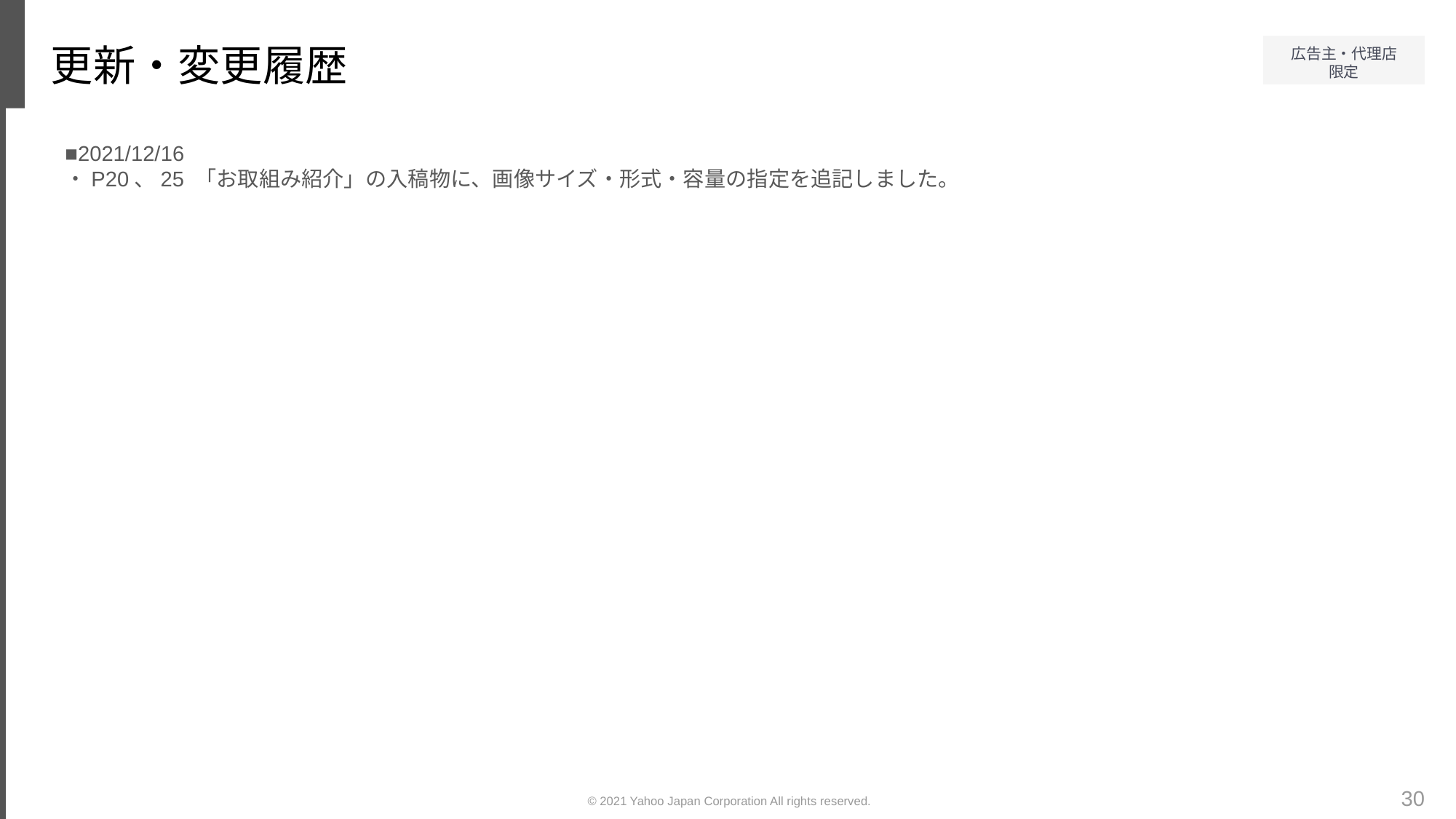

更新・変更履歴
■2021/12/16
・P20、25 「お取組み紹介」の入稿物に、画像サイズ・形式・容量の指定を追記しました。

30